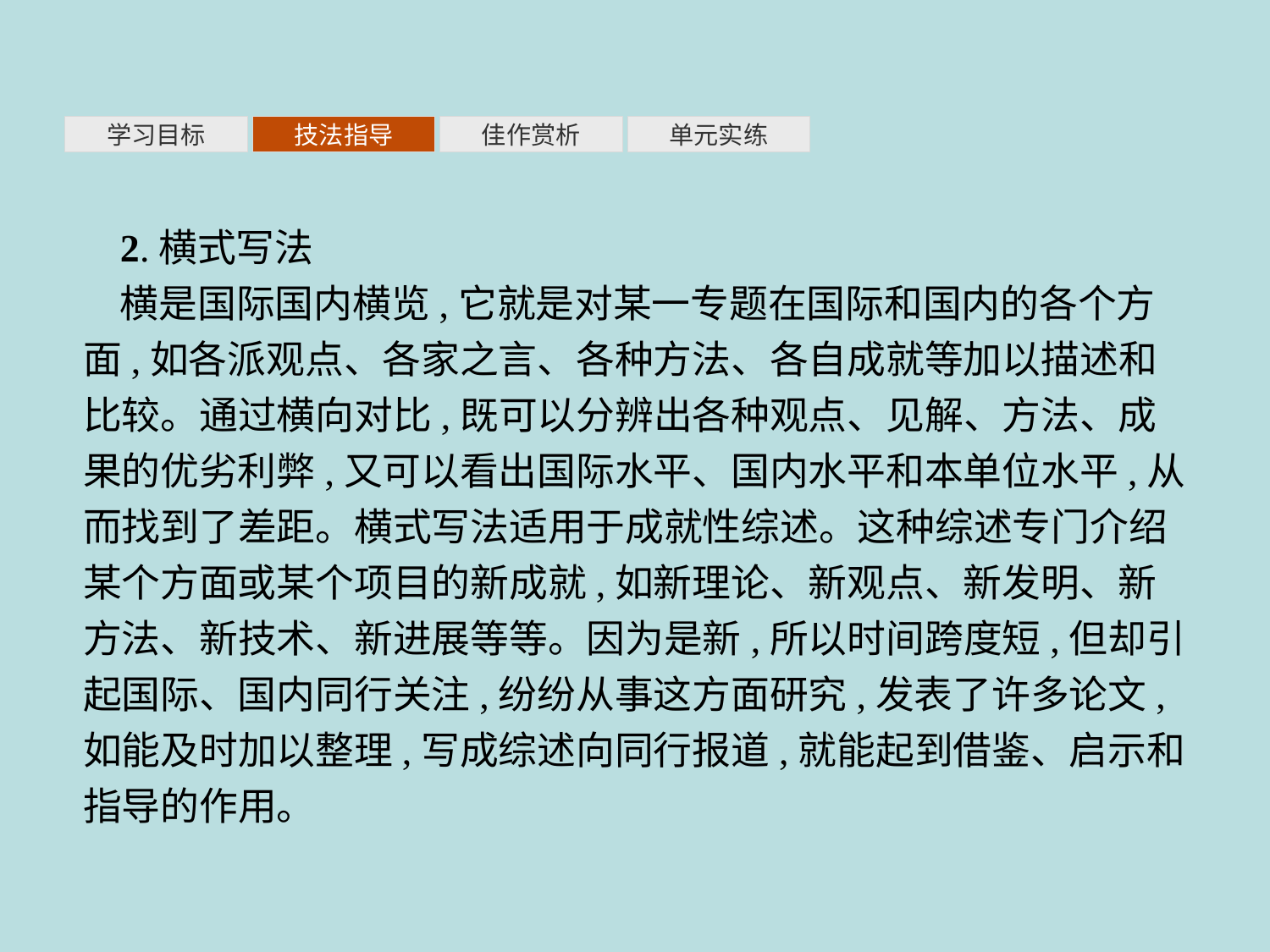

单元实练
学习目标
技法指导
佳作赏析
2.横式写法
横是国际国内横览,它就是对某一专题在国际和国内的各个方面,如各派观点、各家之言、各种方法、各自成就等加以描述和比较。通过横向对比,既可以分辨出各种观点、见解、方法、成果的优劣利弊,又可以看出国际水平、国内水平和本单位水平,从而找到了差距。横式写法适用于成就性综述。这种综述专门介绍某个方面或某个项目的新成就,如新理论、新观点、新发明、新方法、新技术、新进展等等。因为是新,所以时间跨度短,但却引起国际、国内同行关注,纷纷从事这方面研究,发表了许多论文,如能及时加以整理,写成综述向同行报道,就能起到借鉴、启示和指导的作用。